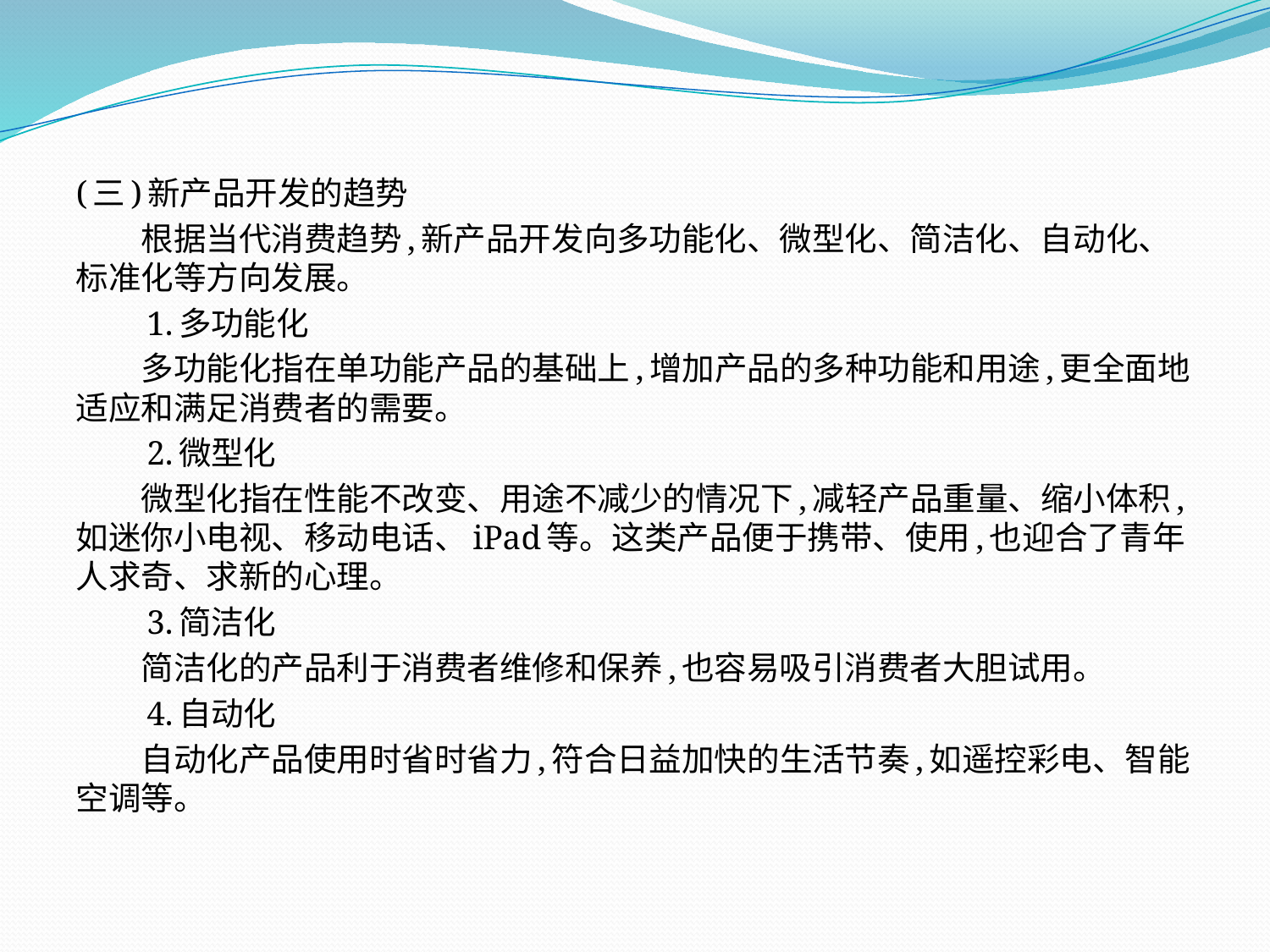

(三)新产品开发的趋势
　　根据当代消费趋势,新产品开发向多功能化、微型化、简洁化、自动化、标准化等方向发展。
　　1.多功能化
　　多功能化指在单功能产品的基础上,增加产品的多种功能和用途,更全面地适应和满足消费者的需要。
　　2.微型化
　　微型化指在性能不改变、用途不减少的情况下,减轻产品重量、缩小体积,如迷你小电视、移动电话、iPad等。这类产品便于携带、使用,也迎合了青年人求奇、求新的心理。
　　3.简洁化
　　简洁化的产品利于消费者维修和保养,也容易吸引消费者大胆试用。
　　4.自动化
　　自动化产品使用时省时省力,符合日益加快的生活节奏,如遥控彩电、智能空调等。